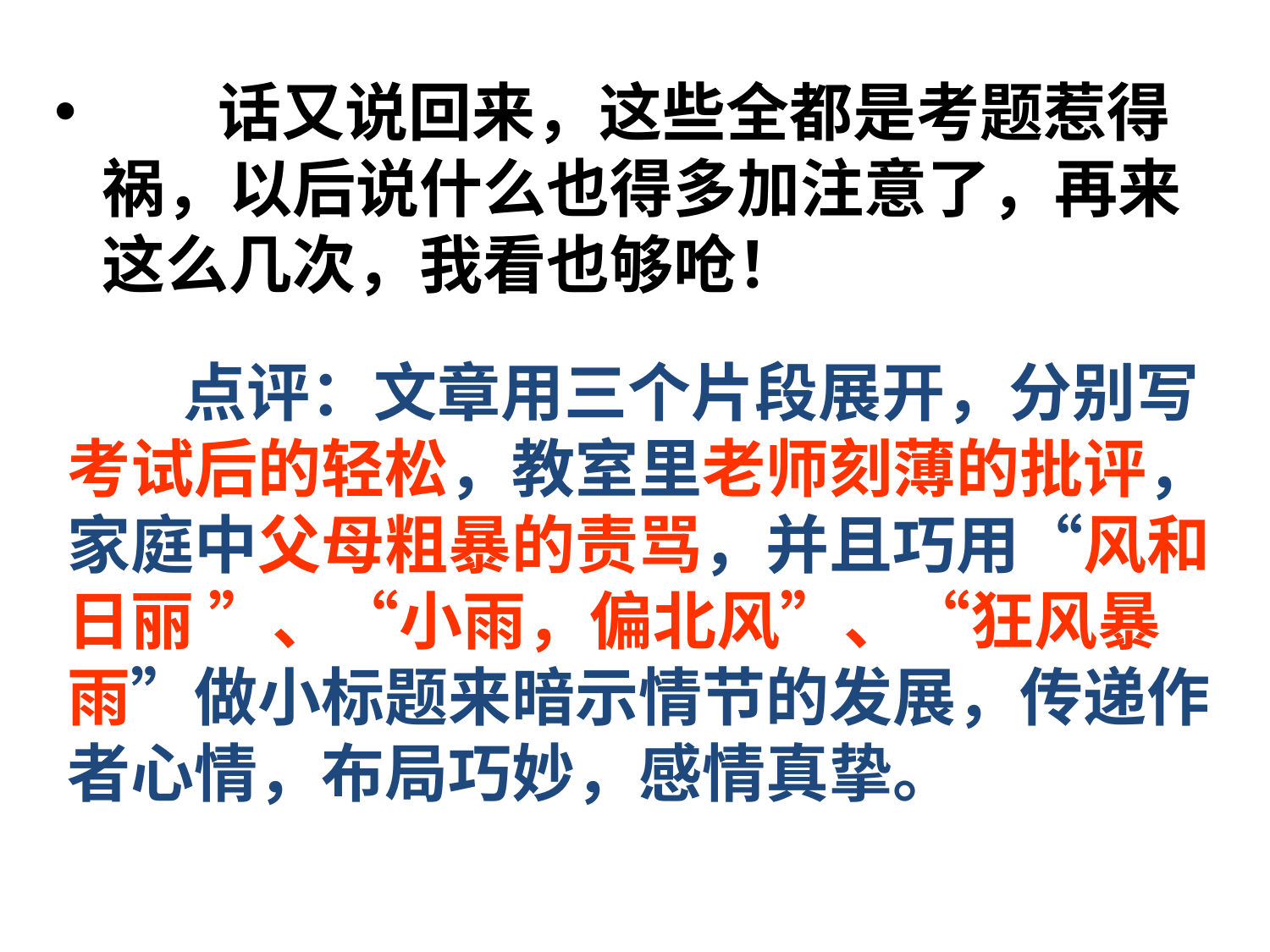

话又说回来，这些全都是考题惹得祸，以后说什么也得多加注意了，再来这么几次，我看也够呛！
       点评：文章用三个片段展开，分别写考试后的轻松，教室里老师刻薄的批评，家庭中父母粗暴的责骂，并且巧用“风和日丽 ”、“小雨，偏北风”、“狂风暴雨”做小标题来暗示情节的发展，传递作者心情，布局巧妙，感情真挚。